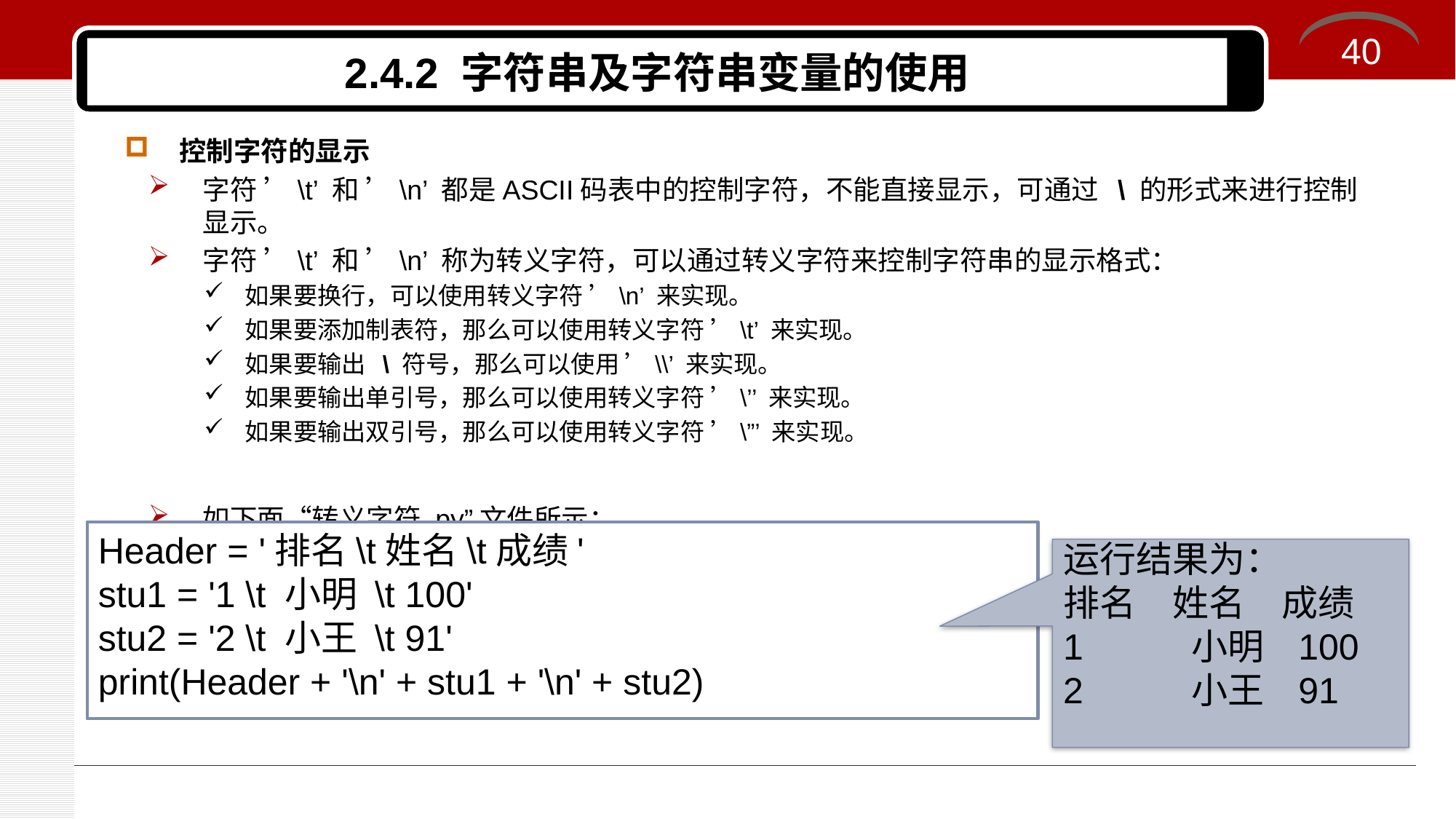

40
# 2.4.2 字符串及字符串变量的使用
控制字符的显示
字符 ’\t’ 和 ’\n’ 都是ASCII码表中的控制字符，不能直接显示，可通过  \ 的形式来进行控制显示。
字符 ’\t’ 和 ’\n’ 称为转义字符，可以通过转义字符来控制字符串的显示格式：
如果要换行，可以使用转义字符 ’\n’ 来实现。
如果要添加制表符，那么可以使用转义字符 ’\t’ 来实现。
如果要输出  \ 符号，那么可以使用 ’\\’ 来实现。
如果要输出单引号，那么可以使用转义字符 ’\’’ 来实现。
如果要输出双引号，那么可以使用转义字符 ’\”’ 来实现。

如下面“转义字符.py”文件所示：

Header = '排名\t姓名\t成绩'
stu1 = '1 \t 小明 \t 100'
stu2 = '2 \t 小王 \t 91'
print(Header + '\n' + stu1 + '\n' + stu2)

运行结果为：
排名	姓名	成绩
1 	 小明 	 100
2 	 小王 	 91